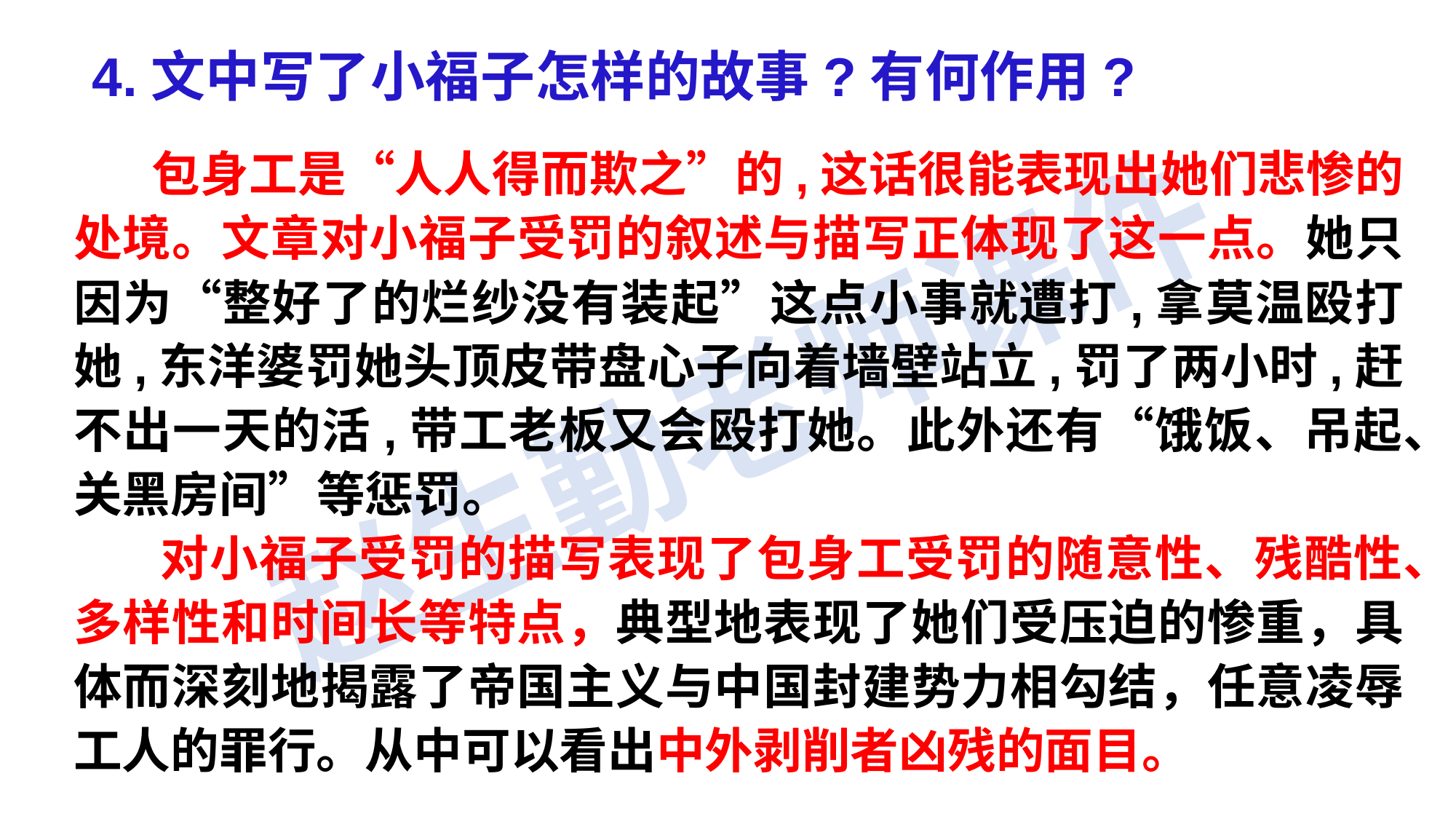

4.文中写了小福子怎样的故事?有何作用?
      包身工是“人人得而欺之”的,这话很能表现出她们悲惨的处境。文章对小福子受罚的叙述与描写正体现了这一点。她只因为“整好了的烂纱没有装起”这点小事就遭打,拿莫温殴打她,东洋婆罚她头顶皮带盘心子向着墙壁站立,罚了两小时,赶不出一天的活,带工老板又会殴打她。此外还有“饿饭、吊起、关黑房间”等惩罚。
      对小福子受罚的描写表现了包身工受罚的随意性、残酷性、多样性和时间长等特点，典型地表现了她们受压迫的惨重，具体而深刻地揭露了帝国主义与中国封建势力相勾结，任意凌辱工人的罪行。从中可以看出中外剥削者凶残的面目。